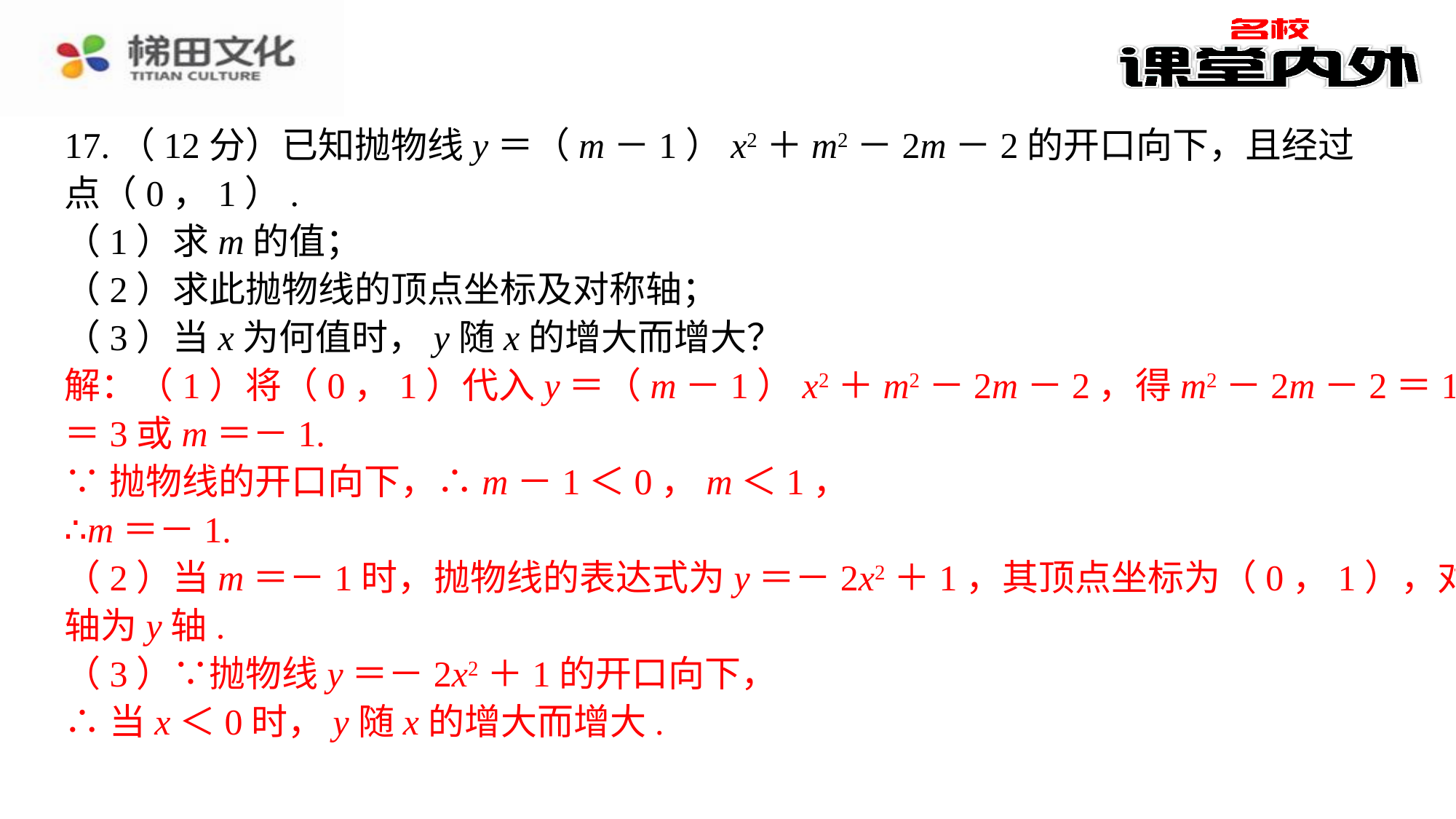

17.（12分）已知抛物线y＝（m－1）x2＋m2－2m－2的开口向下，且经过点（0，1）.
（1）求m的值；
（2）求此抛物线的顶点坐标及对称轴；
（3）当x为何值时，y随x的增大而增大？
解：（1）将（0，1）代入y＝（m－1）x2＋m2－2m－2，得m2－2m－2＝1，解得m＝3或m＝－1.⁠
∵抛物线的开口向下，∴m－1＜0，m＜1，⁠
∴m＝－1.⁠
（2）当m＝－1时，抛物线的表达式为y＝－2x2＋1，其顶点坐标为（0，1），对称轴为y轴.⁠
（3）∵抛物线y＝－2x2＋1的开口向下，⁠
∴当x＜0时，y随x的增大而增大.⁠
解：（1）将（0，1）代入y＝（m－1）x2＋m2－2m－2，得m2－2m－2＝1，解得m
＝3或m＝－1.
∵抛物线的开口向下，∴m－1＜0，m＜1，
∴m＝－1.
（2）当m＝－1时，抛物线的表达式为y＝－2x2＋1，其顶点坐标为（0，1），对称
轴为y轴.
（3）∵抛物线y＝－2x2＋1的开口向下，
∴当x＜0时，y随x的增大而增大.